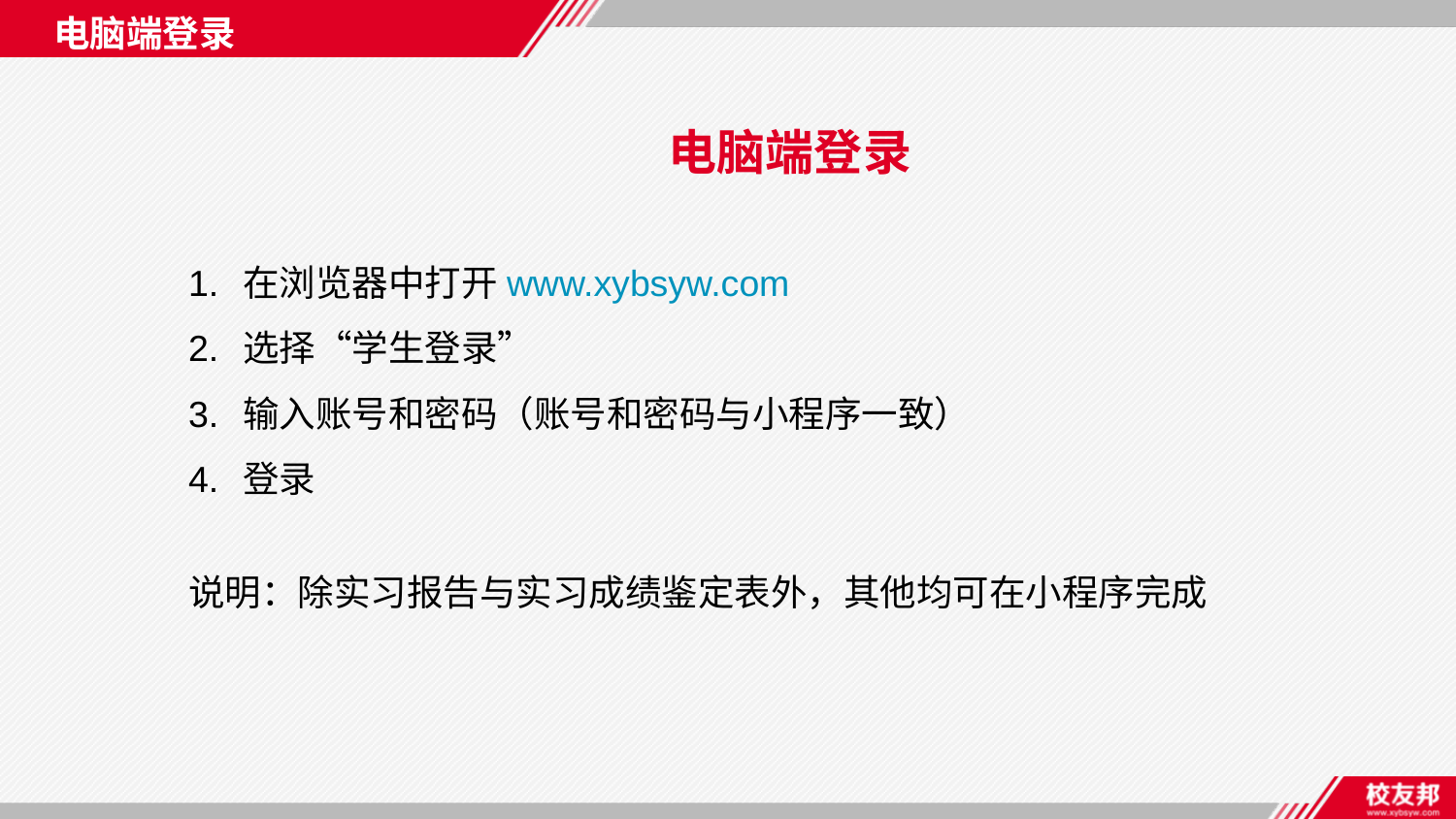

电脑端登录
电脑端登录

在浏览器中打开www.xybsyw.com
选择“学生登录”
输入账号和密码（账号和密码与小程序一致）
登录

说明：除实习报告与实习成绩鉴定表外，其他均可在小程序完成